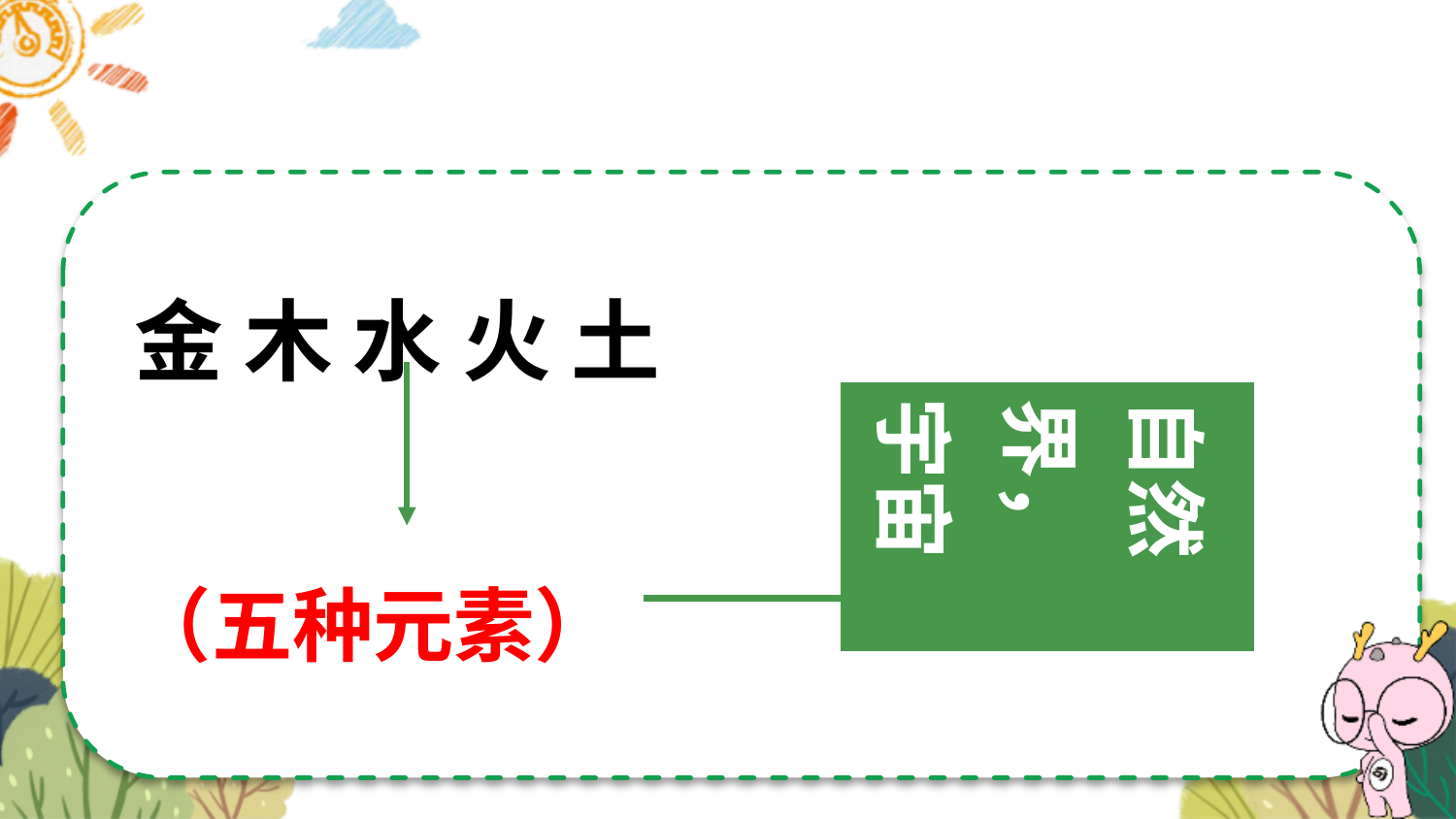

金 木 水 火 土
自然界，
宇宙万物
（五种元素）